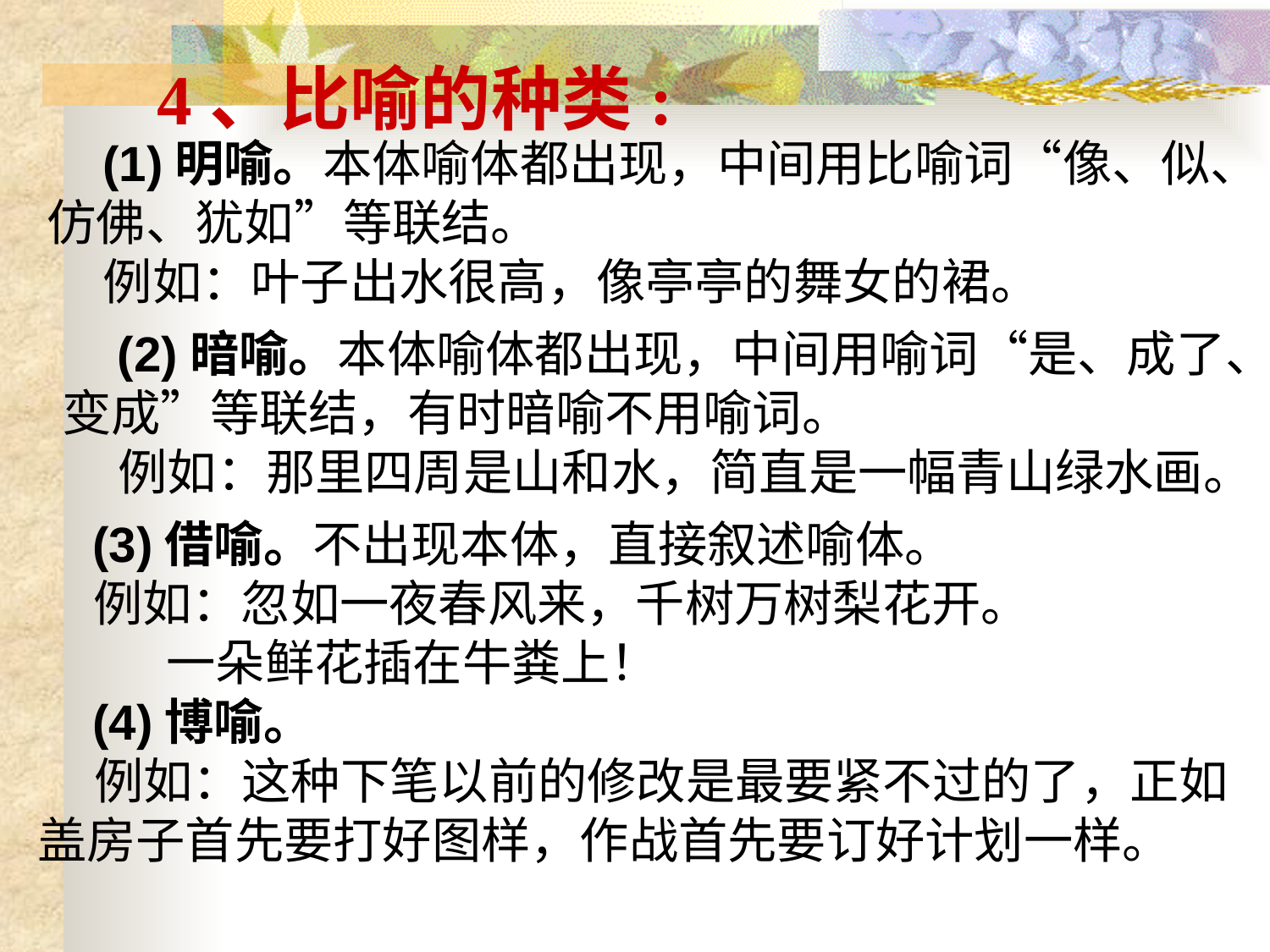

# 4、比喻的种类:
    (1)明喻。本体喻体都出现，中间用比喻词“像、似、仿佛、犹如”等联结。
    例如：叶子出水很高，像亭亭的舞女的裙。
    (2)暗喻。本体喻体都出现，中间用喻词“是、成了、变成”等联结，有时暗喻不用喻词。
    例如：那里四周是山和水，简直是一幅青山绿水画。
    (3)借喻。不出现本体，直接叙述喻体。
    例如：忽如一夜春风来，千树万树梨花开。
           一朵鲜花插在牛粪上！
    (4)博喻。
    例如：这种下笔以前的修改是最要紧不过的了，正如盖房子首先要打好图样，作战首先要订好计划一样。